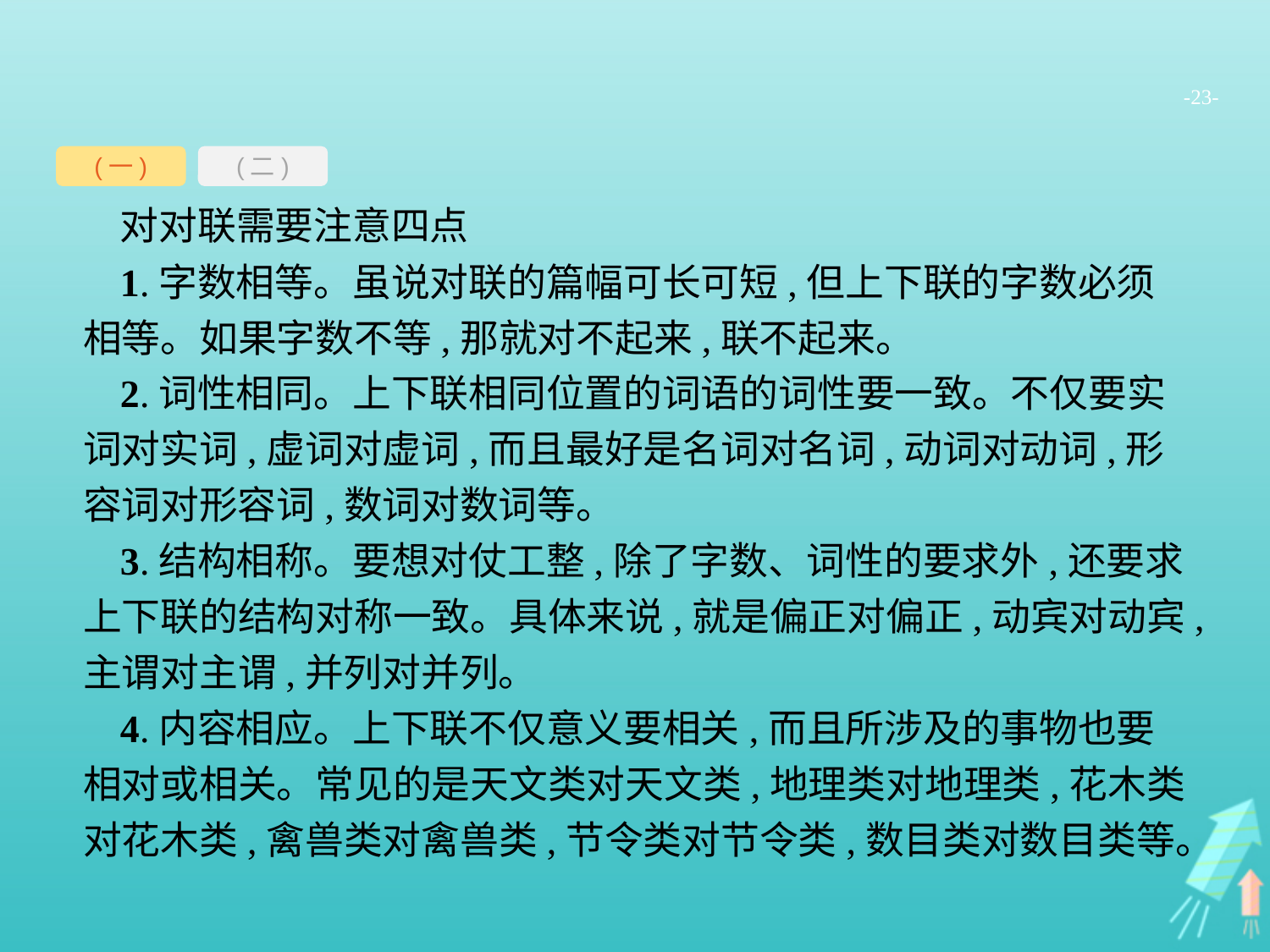

-23-
(一)
(二)
对对联需要注意四点
1.字数相等。虽说对联的篇幅可长可短,但上下联的字数必须相等。如果字数不等,那就对不起来,联不起来。
2.词性相同。上下联相同位置的词语的词性要一致。不仅要实词对实词,虚词对虚词,而且最好是名词对名词,动词对动词,形容词对形容词,数词对数词等。
3.结构相称。要想对仗工整,除了字数、词性的要求外,还要求上下联的结构对称一致。具体来说,就是偏正对偏正,动宾对动宾,主谓对主谓,并列对并列。
4.内容相应。上下联不仅意义要相关,而且所涉及的事物也要相对或相关。常见的是天文类对天文类,地理类对地理类,花木类对花木类,禽兽类对禽兽类,节令类对节令类,数目类对数目类等。